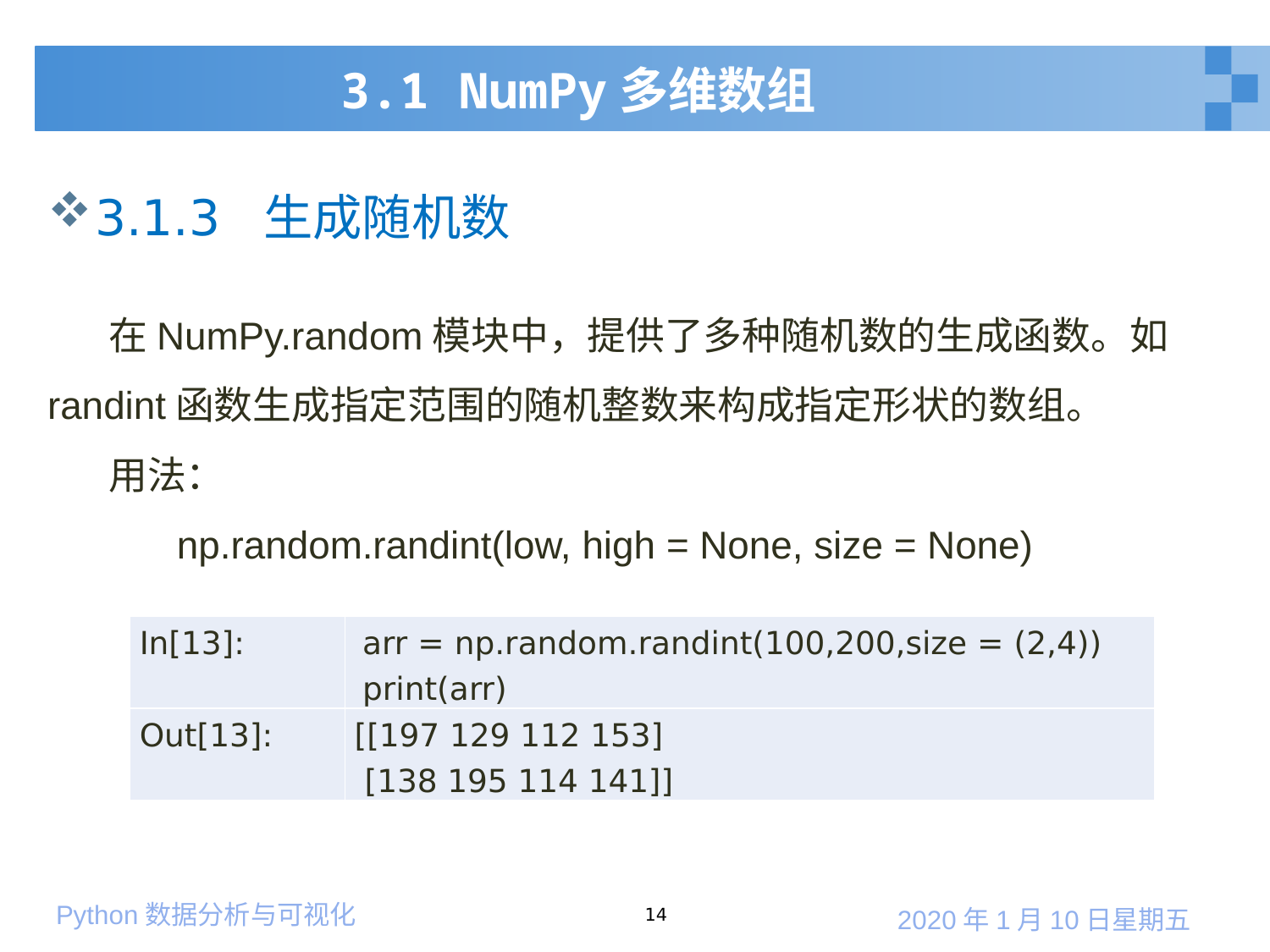

# 3.1 NumPy多维数组
3.1.3  生成随机数
      在NumPy.random模块中，提供了多种随机数的生成函数。如randint函数生成指定范围的随机整数来构成指定形状的数组。
      用法：
            np.random.randint(low, high = None, size = None)
| In[13]: | arr = np.random.randint(100,200,size = (2,4)) print(arr) |
| --- | --- |
| Out[13]: | [[197 129 112 153] [138 195 114 141]] |
14
2020年1月10日星期五